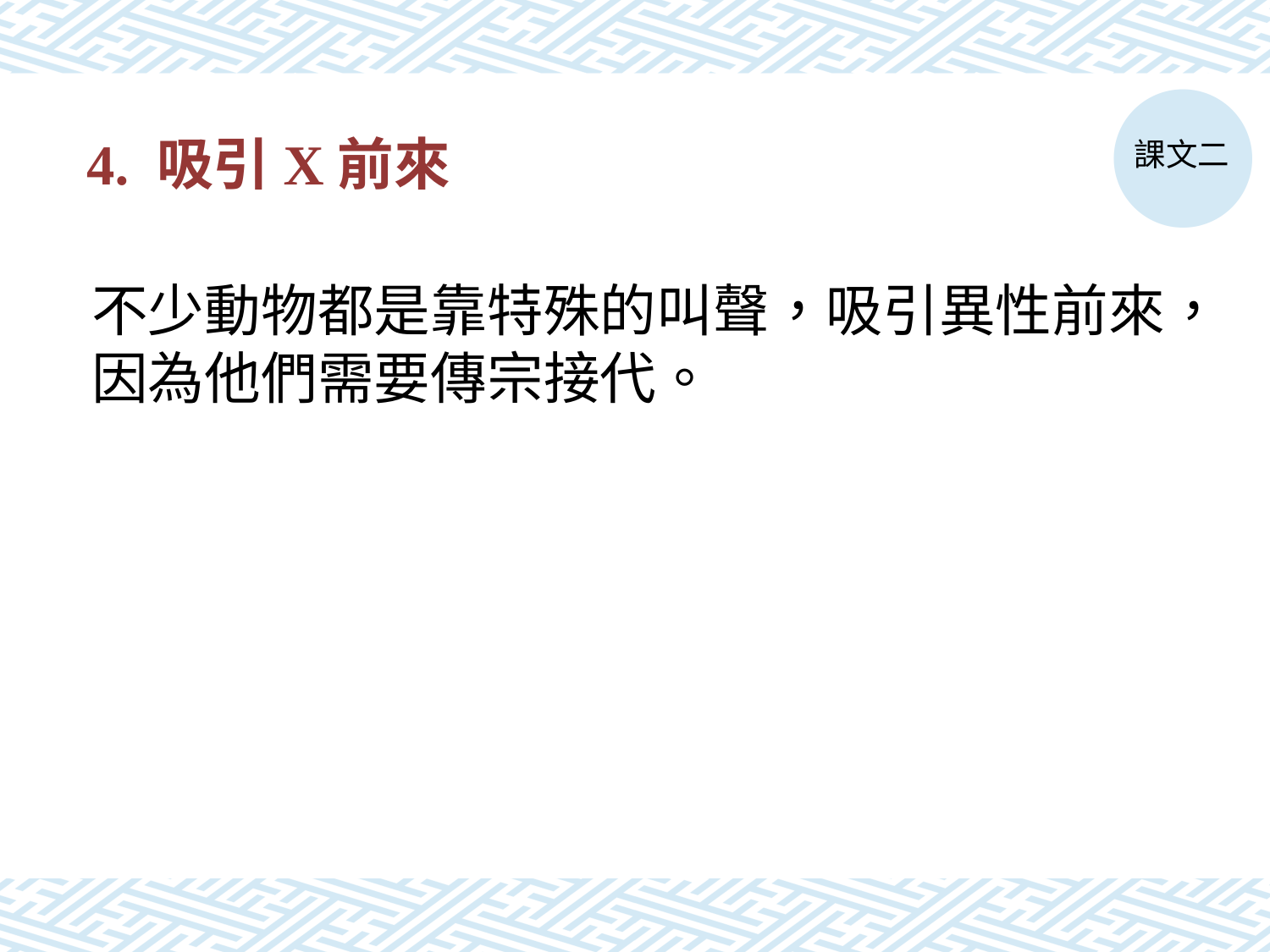

課文二
# 4. 吸引X前來
不少動物都是靠特殊的叫聲，吸引異性前來，因為他們需要傳宗接代。